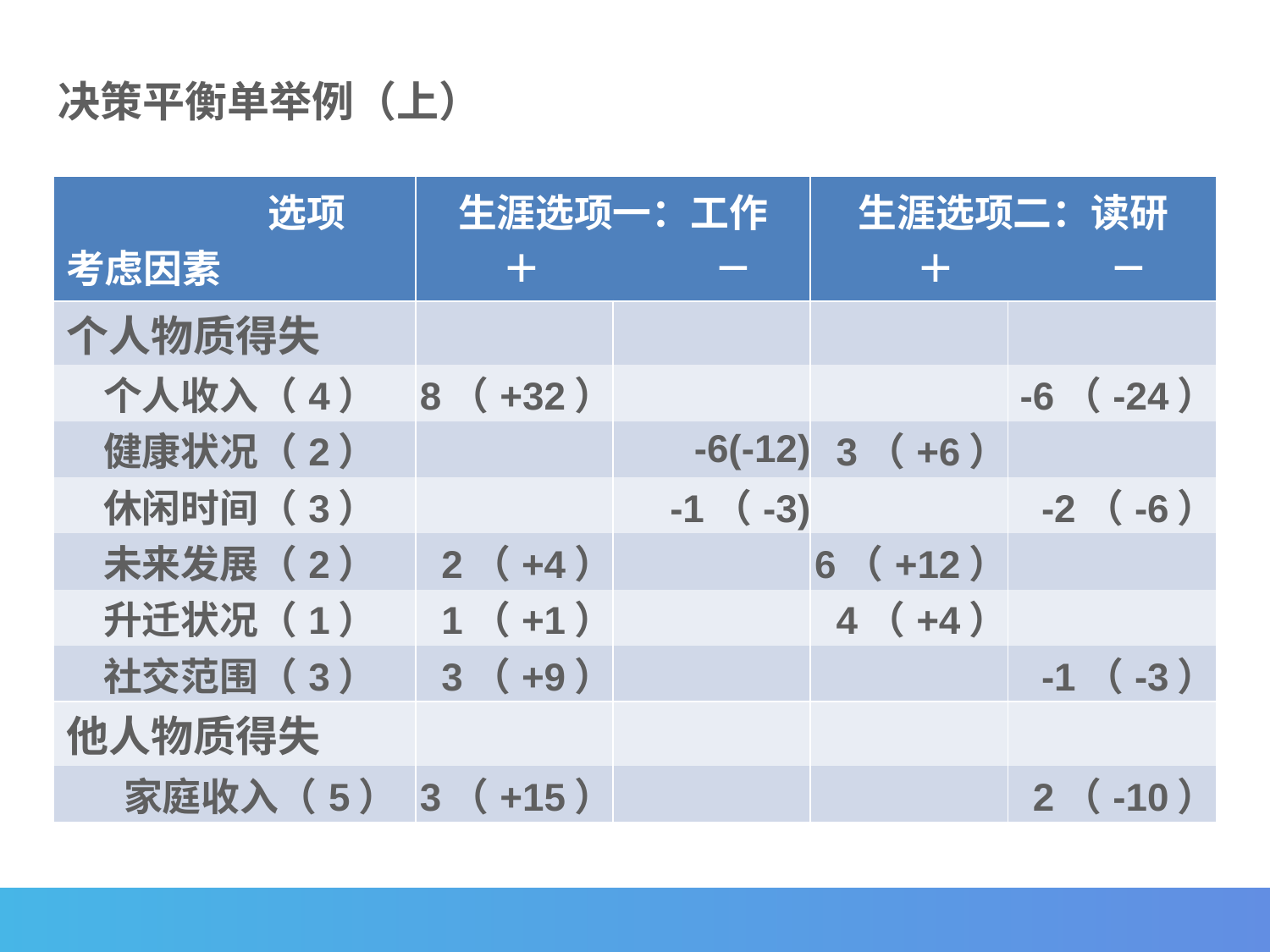

决策平衡单举例（上）

| 选项 考虑因素 | 生涯选项一：工作 ＋　　　 　－ |  | 生涯选项二：读研 ＋　　　　－ |  |
| --- | --- | --- | --- | --- |
| 个人物质得失 |  |  |  |  |
| 个人收入（4） | 8（+32） |  |  | -6（-24） |
| 健康状况（2） |  | -6(-12) | 3（+6） |  |
| 休闲时间（3） |  | -1（-3) |  | -2（-6） |
| 未来发展（2） | 2（+4） |  | 6（+12） |  |
| 升迁状况（1） | 1（+1） |  | 4（+4） |  |
| 社交范围（3） | 3（+9） |  |  | -1（-3） |
| 他人物质得失 |  |  |  |  |
| 家庭收入（5） | 3（+15） |  |  | 2（-10） |